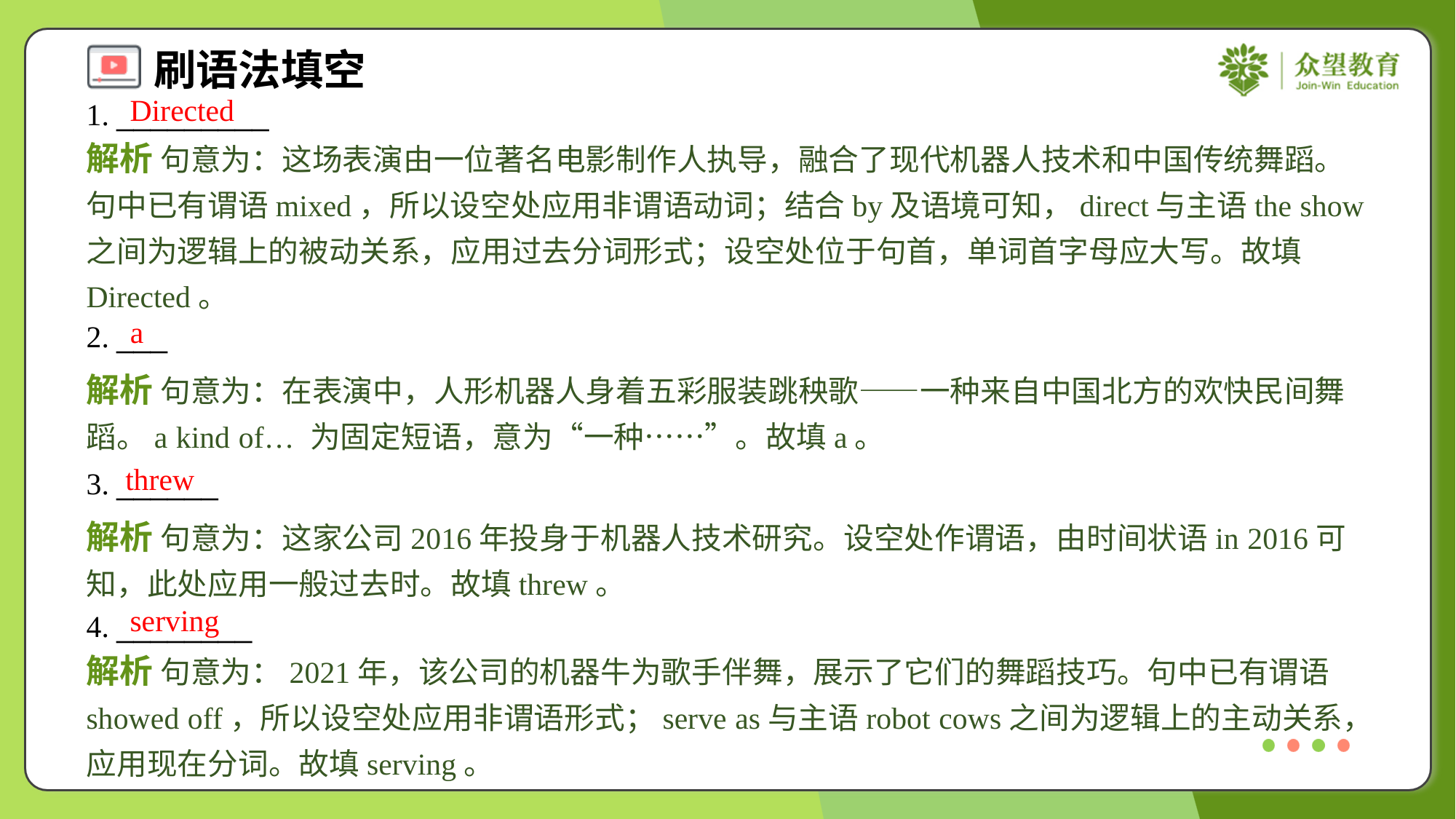

Directed
1. _________
解析 句意为：这场表演由一位著名电影制作人执导，融合了现代机器人技术和中国传统舞蹈。句中已有谓语mixed，所以设空处应用非谓语动词；结合by及语境可知，direct与主语the show之间为逻辑上的被动关系，应用过去分词形式；设空处位于句首，单词首字母应大写。故填Directed。
a
2. ___
解析 句意为：在表演中，人形机器人身着五彩服装跳秧歌——一种来自中国北方的欢快民间舞蹈。a kind of… 为固定短语，意为“一种……”。故填a。
threw
3. ______
解析 句意为：这家公司2016年投身于机器人技术研究。设空处作谓语，由时间状语in 2016可知，此处应用一般过去时。故填threw。
serving
4. ________
解析 句意为：2021年，该公司的机器牛为歌手伴舞，展示了它们的舞蹈技巧。句中已有谓语showed off，所以设空处应用非谓语形式；serve as与主语robot cows之间为逻辑上的主动关系，应用现在分词。故填serving。